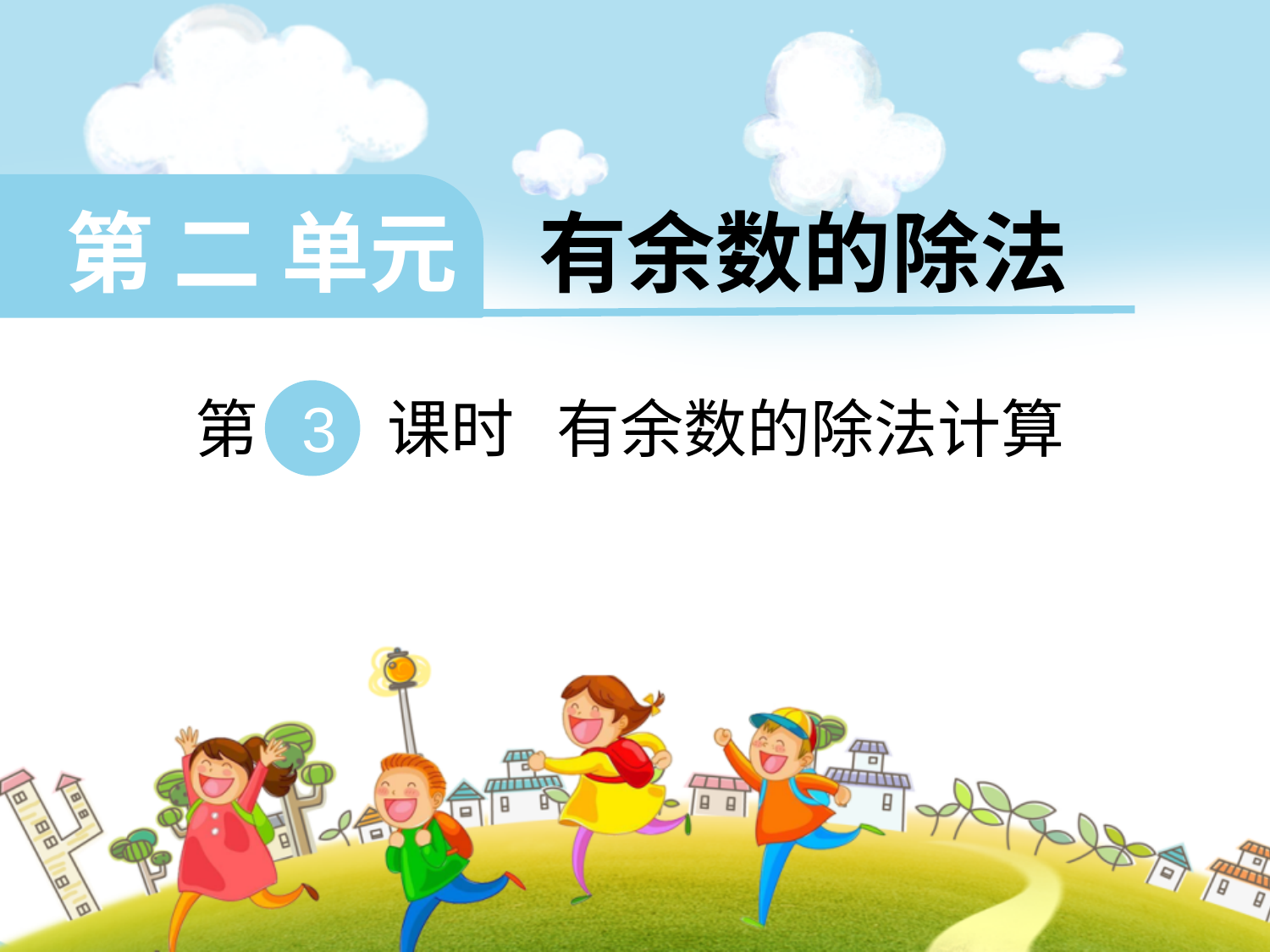

第 二 单元    有余数的除法

  第  3  课时   有余数的除法计算